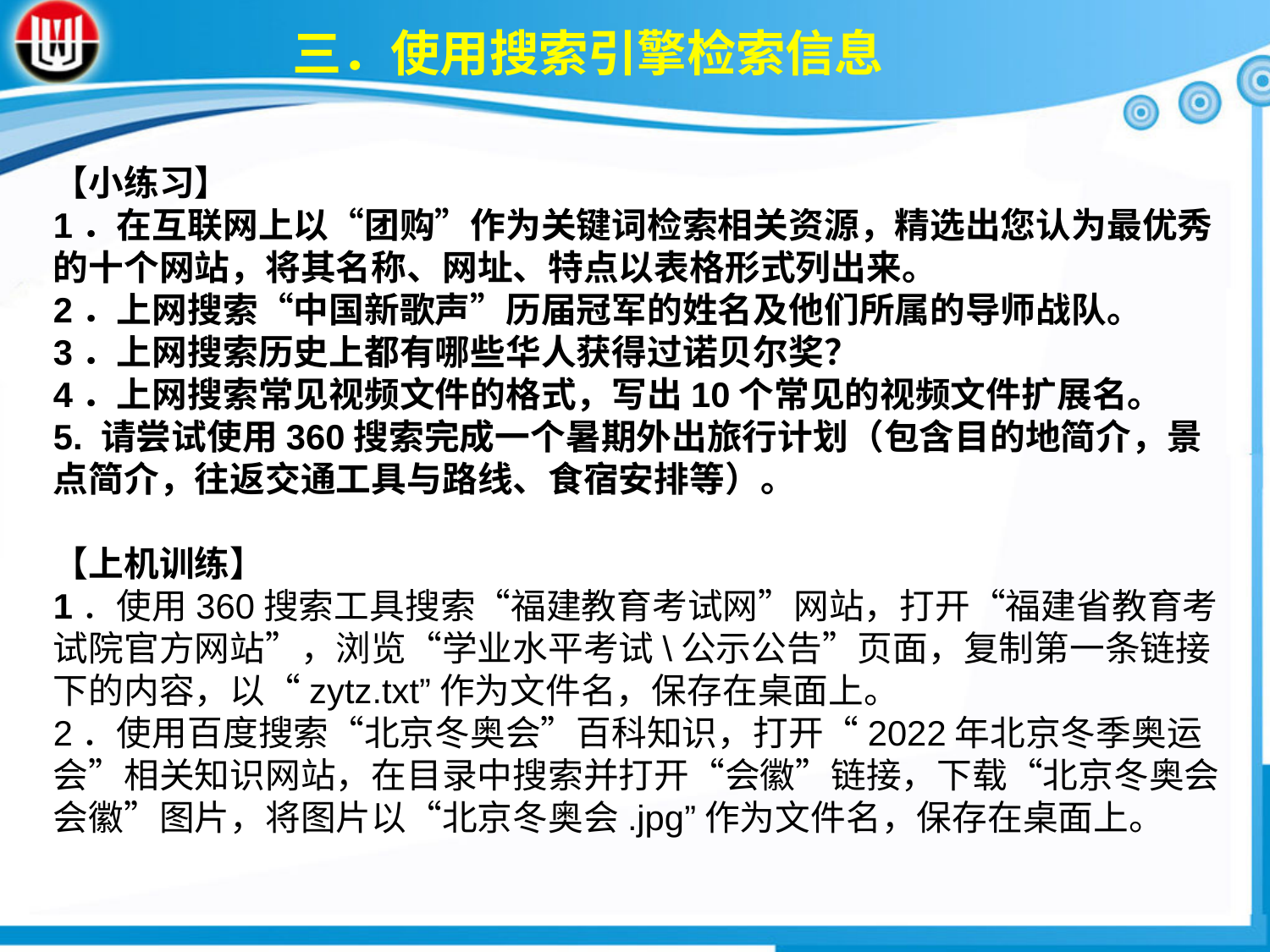

三．使用搜索引擎检索信息
【小练习】1．在互联网上以“团购”作为关键词检索相关资源，精选出您认为最优秀的十个网站，将其名称、网址、特点以表格形式列出来。2．上网搜索“中国新歌声”历届冠军的姓名及他们所属的导师战队。3．上网搜索历史上都有哪些华人获得过诺贝尔奖？4．上网搜索常见视频文件的格式，写出10个常见的视频文件扩展名。5. 请尝试使用360搜索完成一个暑期外出旅行计划（包含目的地简介，景点简介，往返交通工具与路线、食宿安排等）。 【上机训练】1．使用360搜索工具搜索“福建教育考试网”网站，打开“福建省教育考试院官方网站”，浏览“学业水平考试\公示公告”页面，复制第一条链接下的内容，以“zytz.txt”作为文件名，保存在桌面上。2．使用百度搜索“北京冬奥会”百科知识，打开“2022年北京冬季奥运会”相关知识网站，在目录中搜索并打开“会徽”链接，下载“北京冬奥会会徽”图片，将图片以“北京冬奥会.jpg”作为文件名，保存在桌面上。